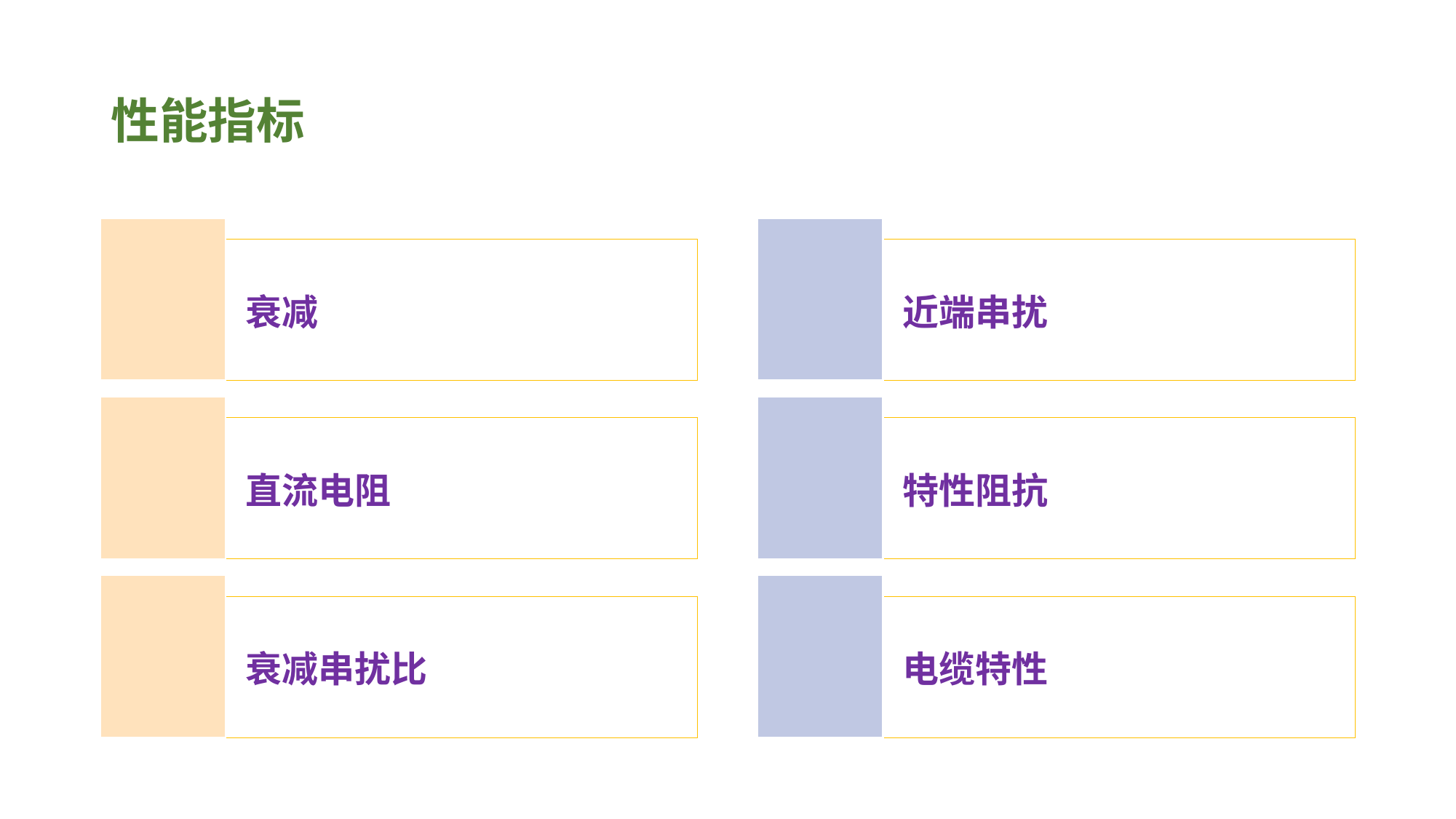

# 性能指标
衰减
近端串扰
直流电阻
特性阻抗
衰减串扰比
电缆特性